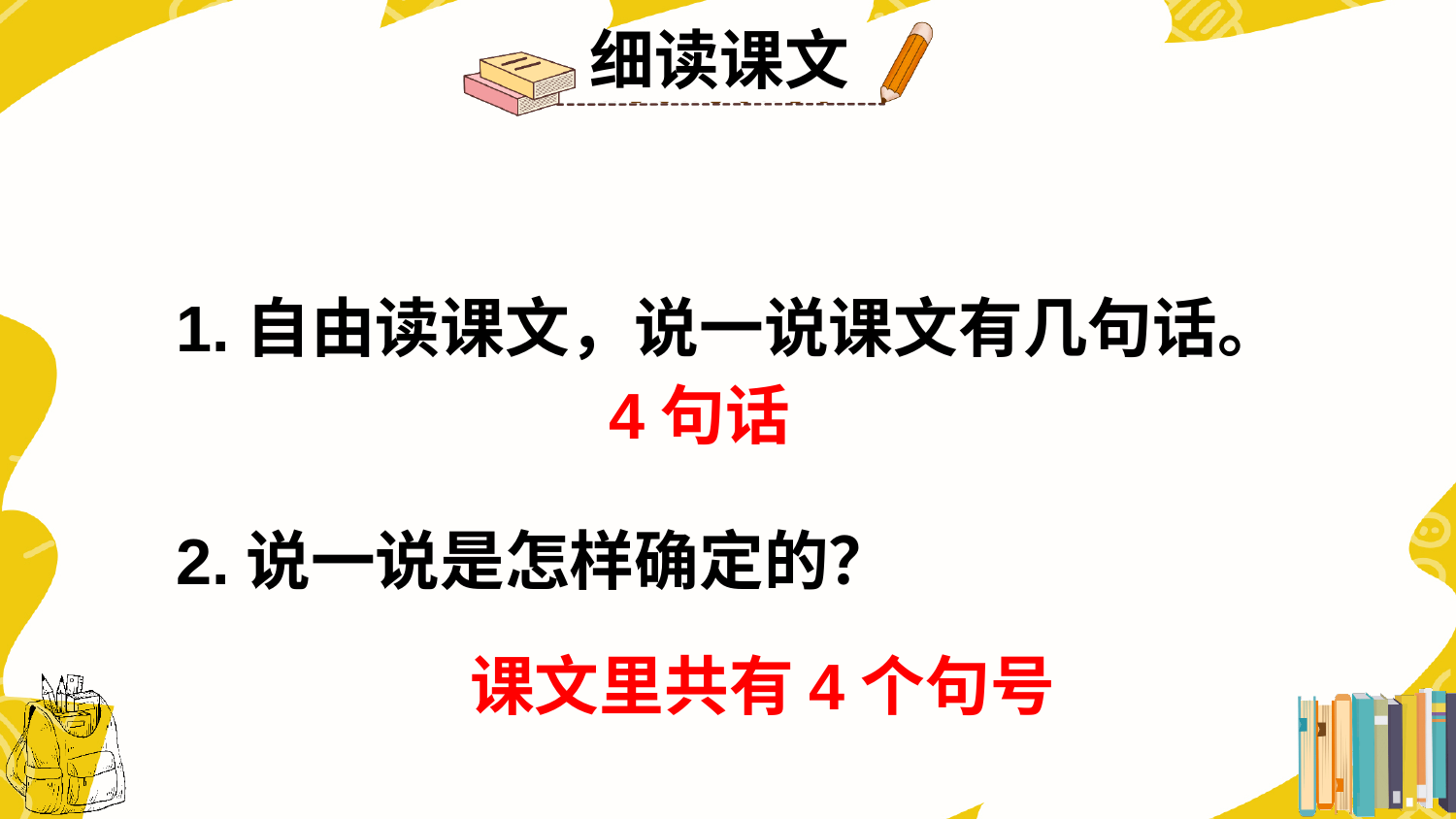

细读课文
1.自由读课文，说一说课文有几句话。

2.说一说是怎样确定的？
4句话
课文里共有4个句号